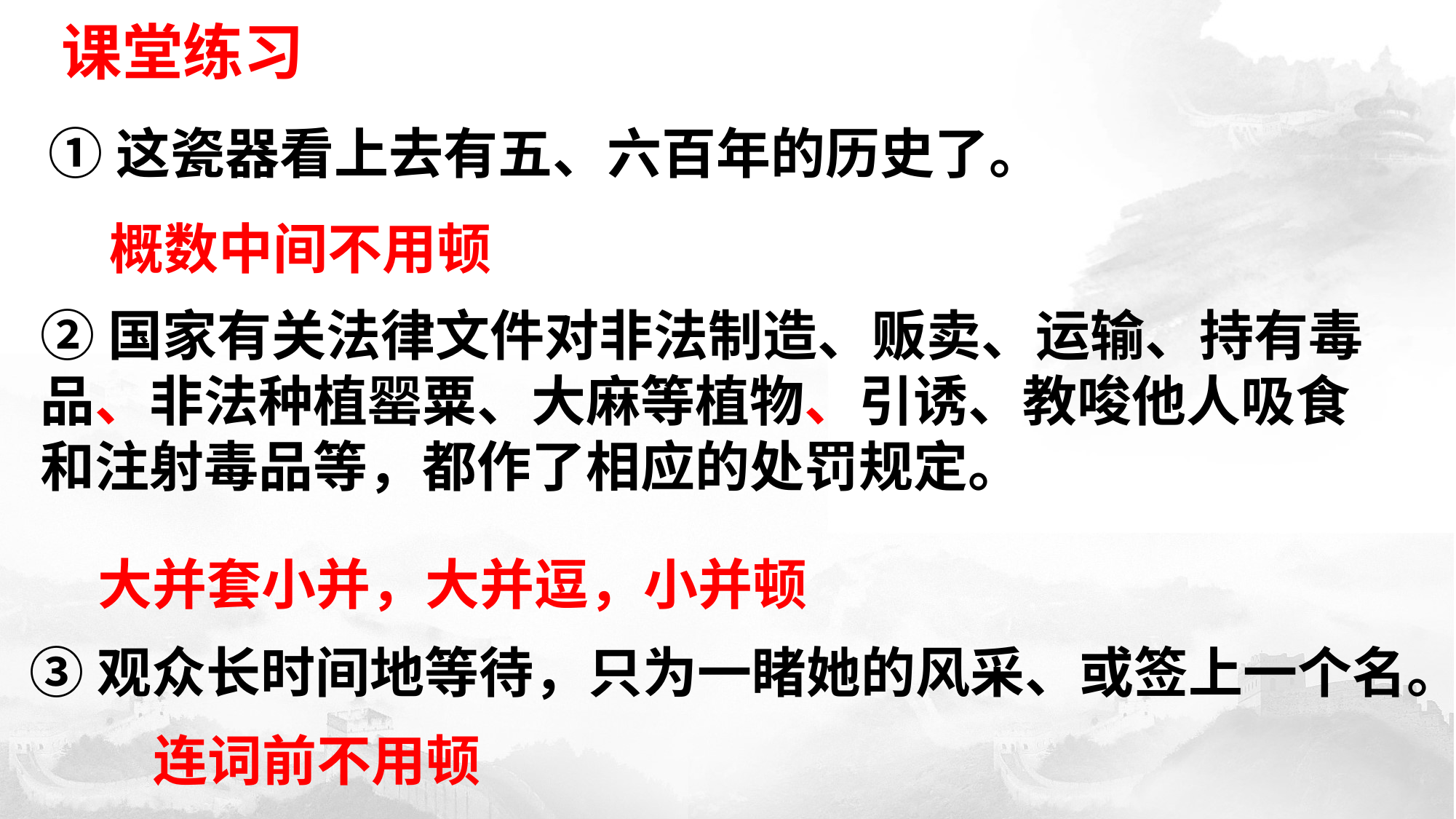

课堂练习
①这瓷器看上去有五、六百年的历史了。
概数中间不用顿
②国家有关法律文件对非法制造、贩卖、运输、持有毒品、非法种植罂粟、大麻等植物、引诱、教唆他人吸食和注射毒品等，都作了相应的处罚规定。
大并套小并，大并逗，小并顿
③观众长时间地等待，只为一睹她的风采、或签上一个名。
      连词前不用顿